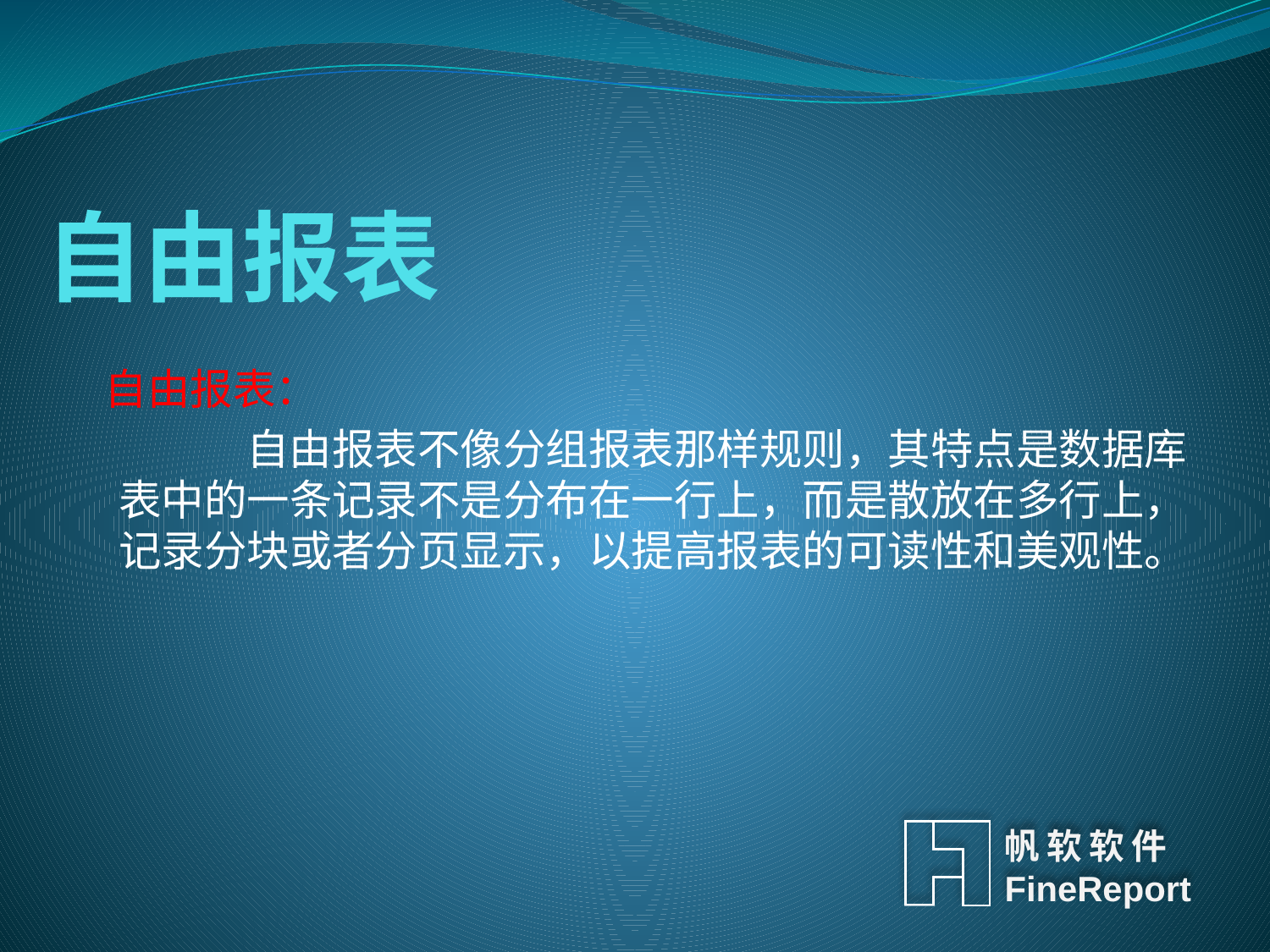

# 自由报表
自由报表：
	自由报表不像分组报表那样规则，其特点是数据库表中的一条记录不是分布在一行上，而是散放在多行上，记录分块或者分页显示，以提高报表的可读性和美观性。